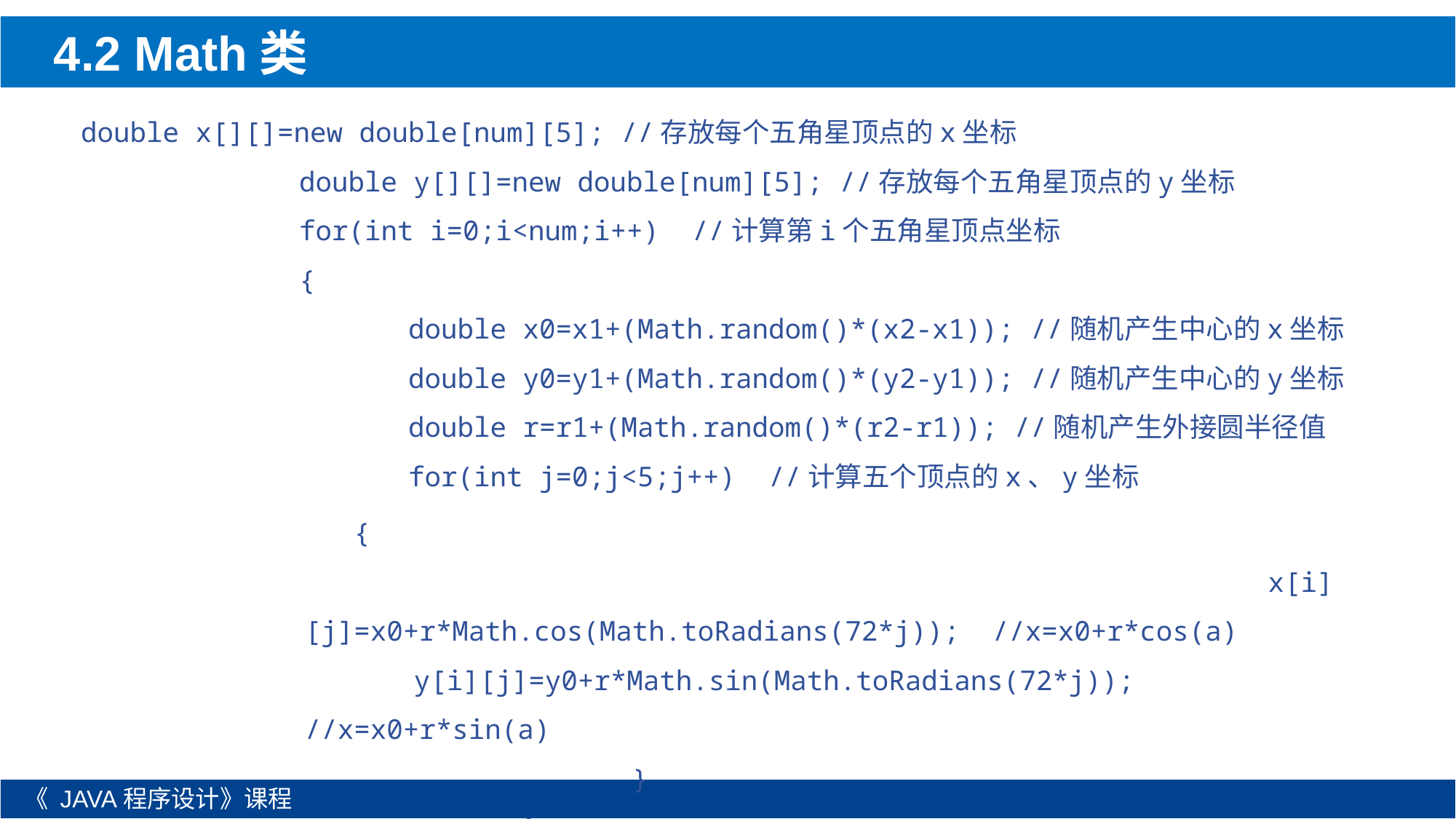

4.2 Math类
double x[][]=new double[num][5]; //存放每个五角星顶点的x坐标
		double y[][]=new double[num][5]; //存放每个五角星顶点的y坐标
		for(int i=0;i<num;i++)  //计算第i个五角星顶点坐标
		{
			double x0=x1+(Math.random()*(x2-x1)); //随机产生中心的x坐标
			double y0=y1+(Math.random()*(y2-y1)); //随机产生中心的y坐标
			double r=r1+(Math.random()*(r2-r1)); //随机产生外接圆半径值
			for(int j=0;j<5;j++)  //计算五个顶点的x、y坐标
   {
               x[i][j]=x0+r*Math.cos(Math.toRadians(72*j));  //x=x0+r*cos(a)
	y[i][j]=y0+r*Math.sin(Math.toRadians(72*j));  //x=x0+r*sin(a)
			}
		}
《 JAVA程序设计》课程